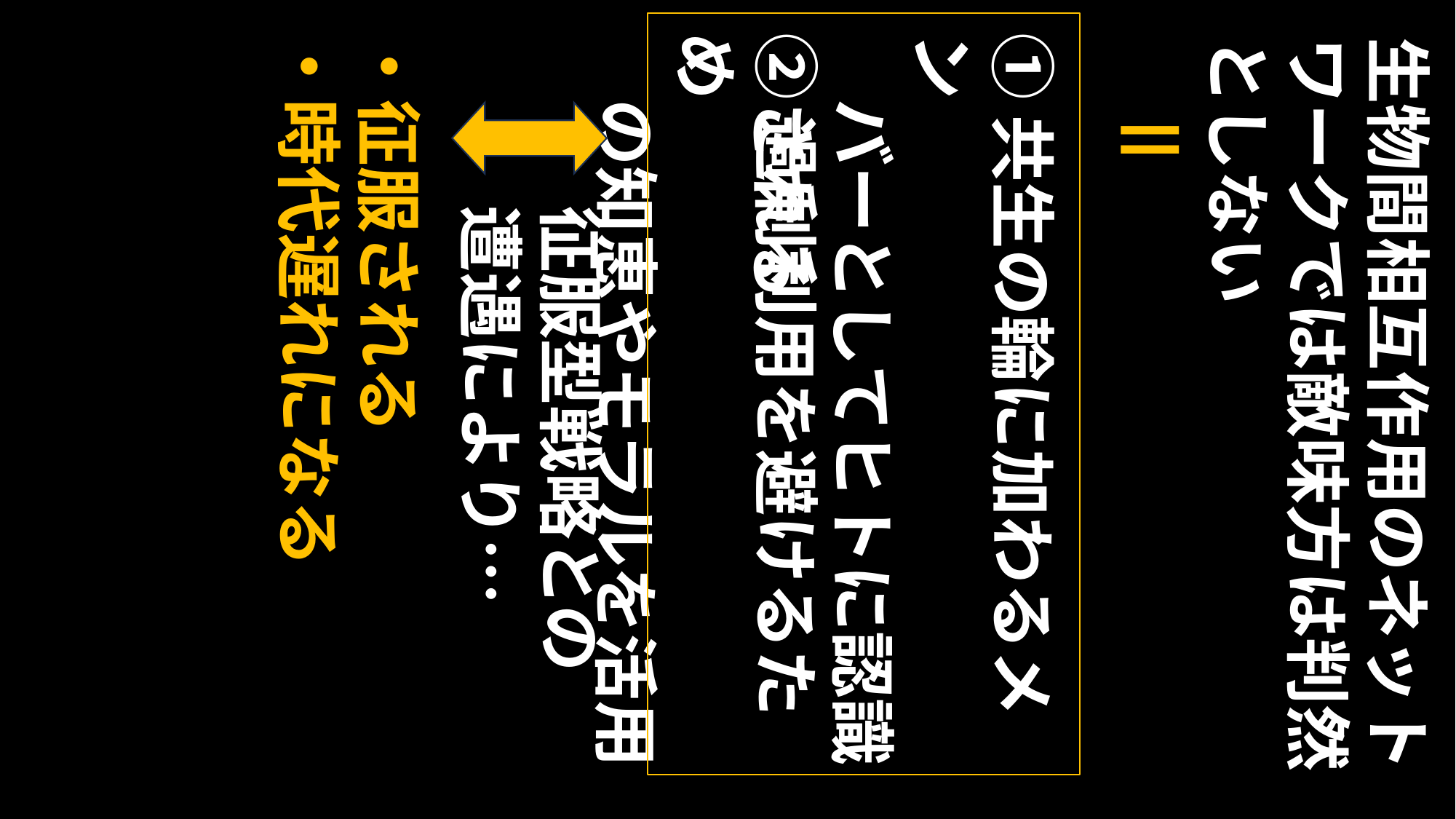

・征服される
・時代遅れになる
②過剰利用を避けるため
　の知恵やモラルを活用
①共生の輪に加わるメン
　バーとしてヒトに認識
　される
生物間相互作用のネットワークでは敵味方は判然としない
＝

征服型戦略との
遭遇により…